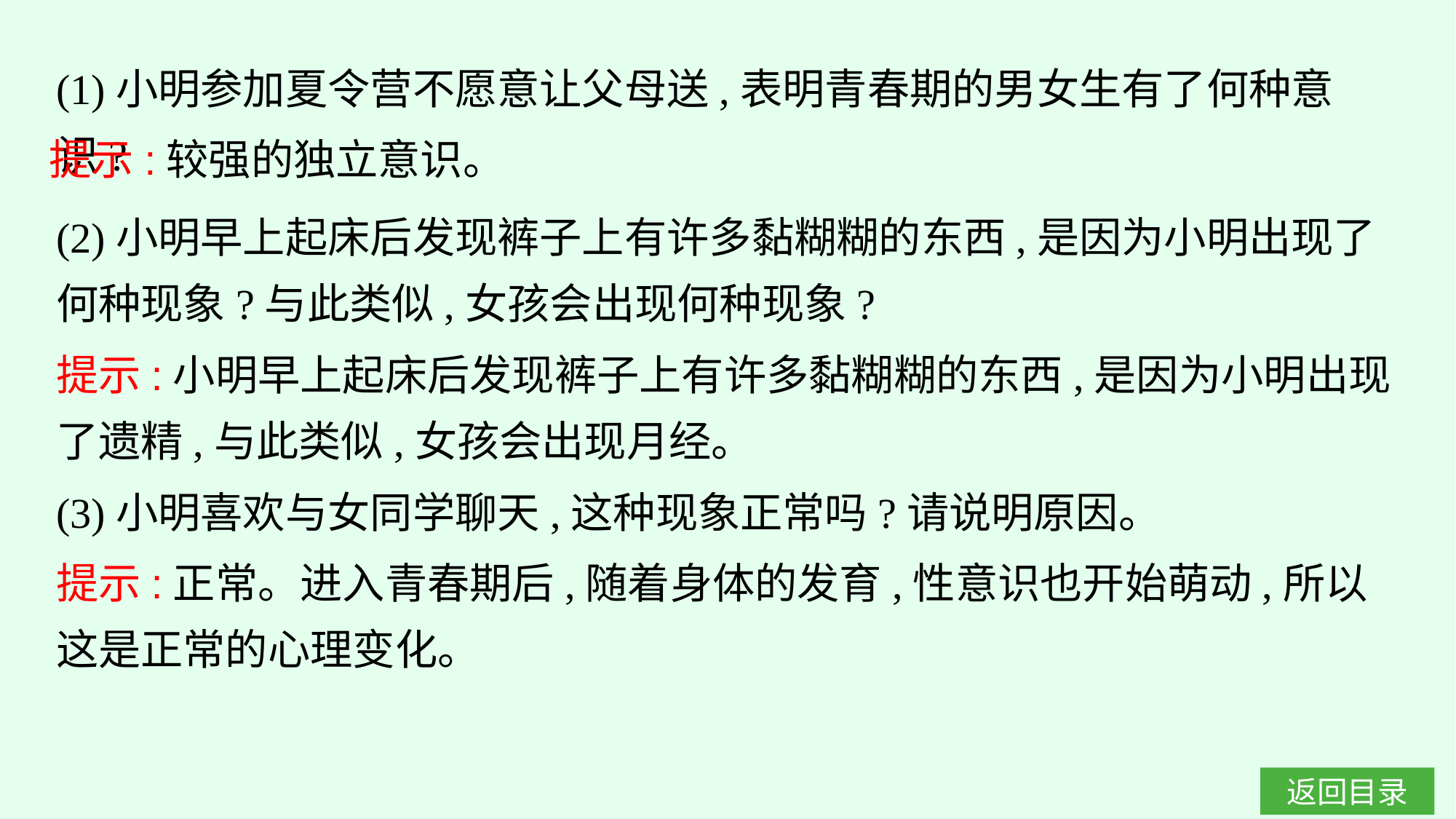

(1)小明参加夏令营不愿意让父母送,表明青春期的男女生有了何种意识?
提示:较强的独立意识。
(2)小明早上起床后发现裤子上有许多黏糊糊的东西,是因为小明出现了何种现象?与此类似,女孩会出现何种现象?
提示:小明早上起床后发现裤子上有许多黏糊糊的东西,是因为小明出现了遗精,与此类似,女孩会出现月经。
(3)小明喜欢与女同学聊天,这种现象正常吗?请说明原因。
提示:正常。进入青春期后,随着身体的发育,性意识也开始萌动,所以这是正常的心理变化。